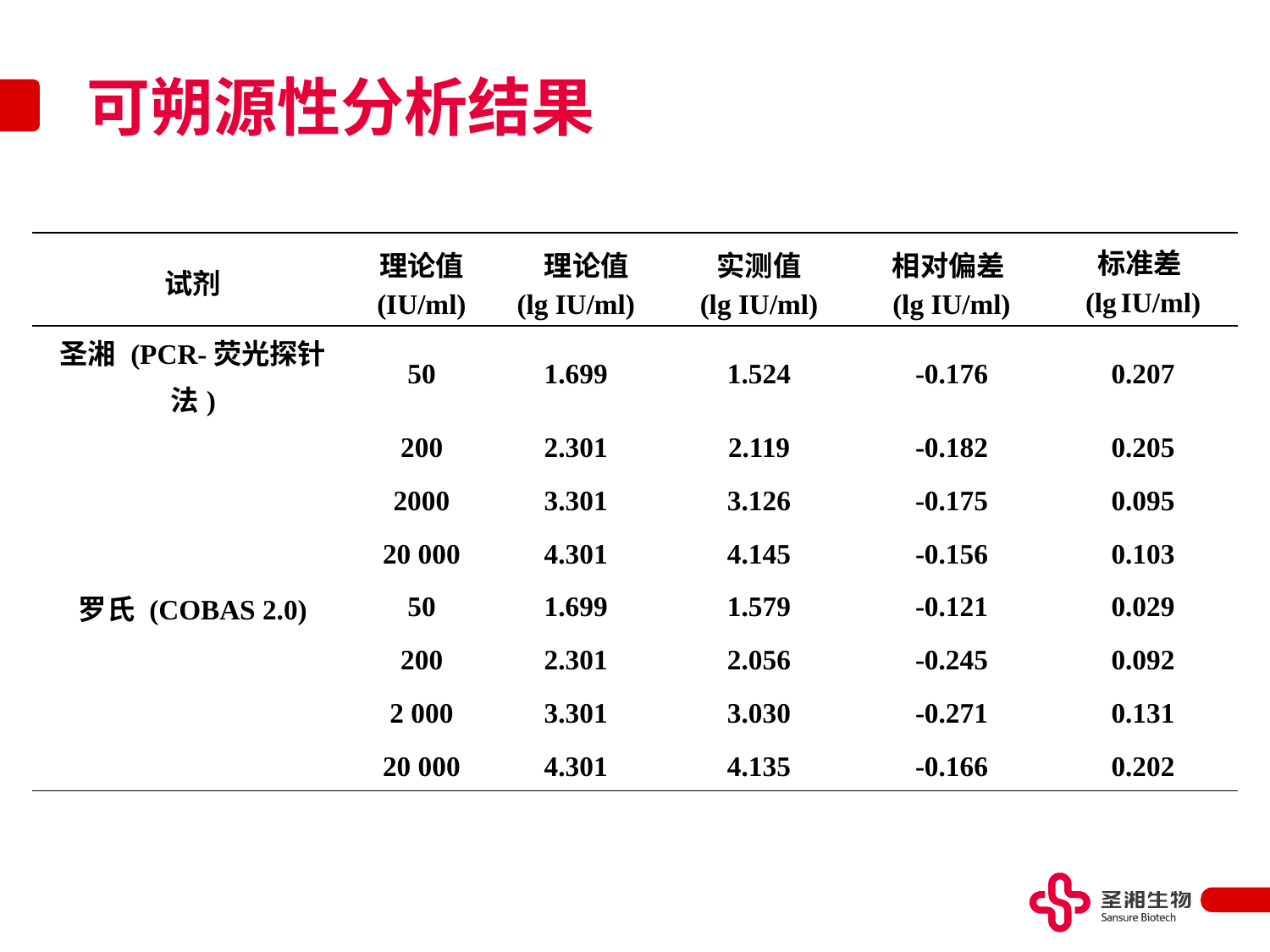

# 可朔源性分析结果
| 试剂 | 理论值 (IU/ml) | 理论值 (lg IU/ml) | 实测值 (lg IU/ml) | 相对偏差 (lg IU/ml) | 标准差 (lg IU/ml) |
| --- | --- | --- | --- | --- | --- |
| 圣湘 (PCR-荧光探针法) | 50 | 1.699 | 1.524 | -0.176 | 0.207 |
|  | 200 | 2.301 | 2.119 | -0.182 | 0.205 |
|  | 2000 | 3.301 | 3.126 | -0.175 | 0.095 |
|  | 20 000 | 4.301 | 4.145 | -0.156 | 0.103 |
| 罗氏 (COBAS 2.0) | 50 | 1.699 | 1.579 | -0.121 | 0.029 |
|  | 200 | 2.301 | 2.056 | -0.245 | 0.092 |
|  | 2 000 | 3.301 | 3.030 | -0.271 | 0.131 |
|  | 20 000 | 4.301 | 4.135 | -0.166 | 0.202 |